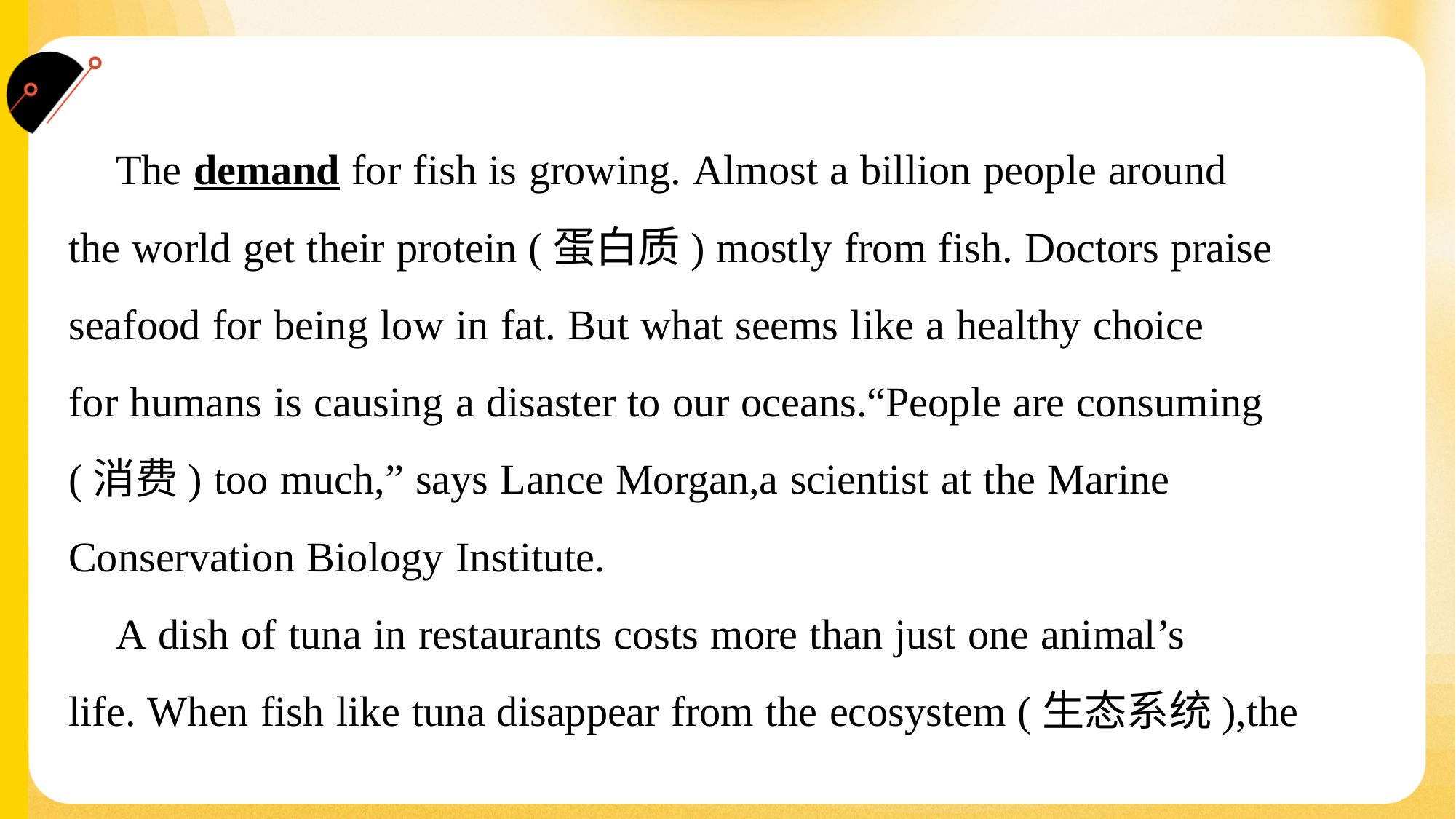

The demand for fish is growing. Almost a billion people around
the world get their protein (蛋白质) mostly from fish. Doctors praise
seafood for being low in fat. But what seems like a healthy choice
for humans is causing a disaster to our oceans.“People are consuming
(消费) too much,” says Lance Morgan,a scientist at the Marine
Conservation Biology Institute.
    A dish of tuna in restaurants costs more than just one animal’s
life. When fish like tuna disappear from the ecosystem (生态系统),the